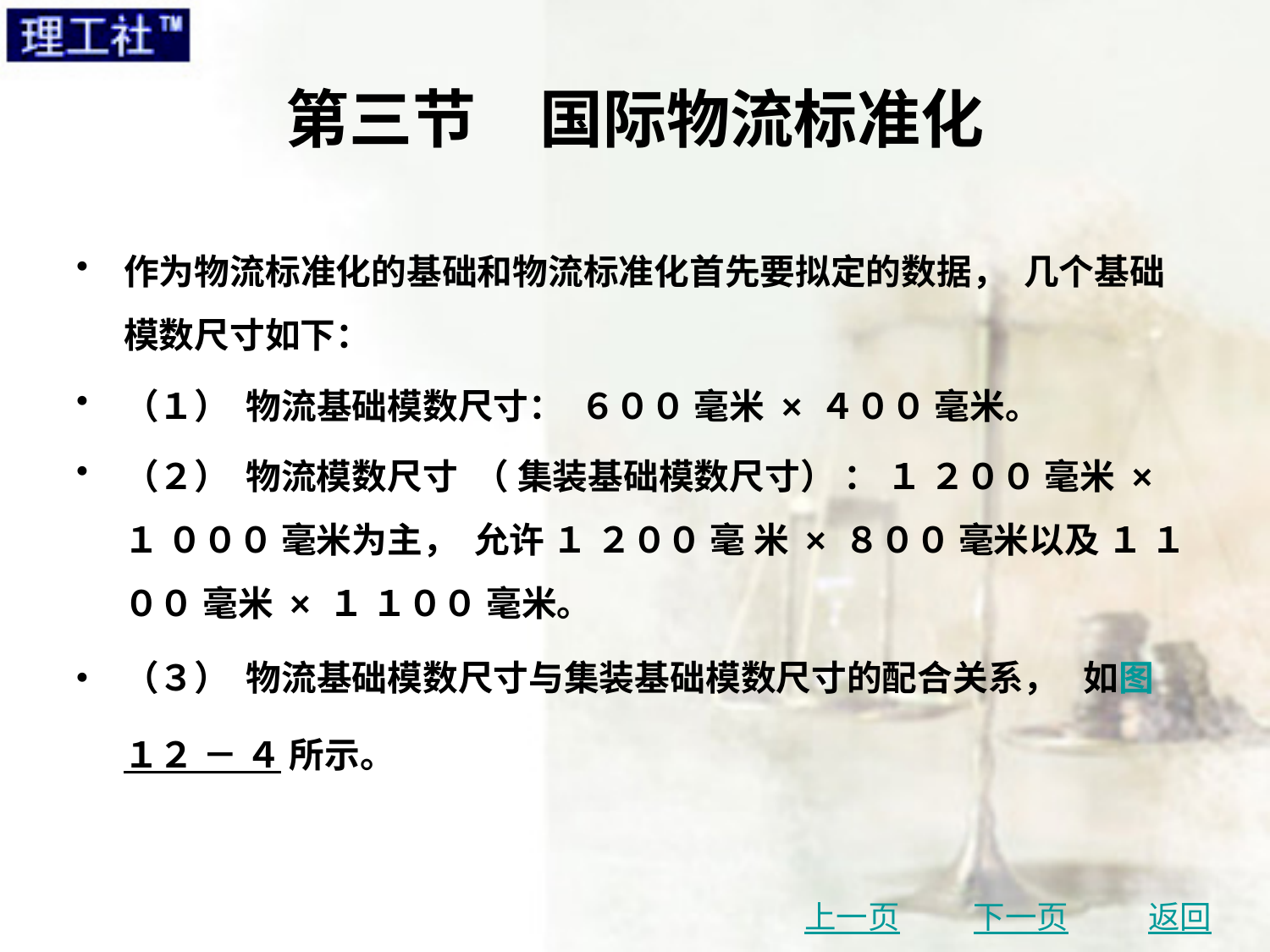

# 第三节　国际物流标准化
作为物流标准化的基础和物流标准化首先要拟定的数据，  几个基础模数尺寸如下：
（１）  物流基础模数尺寸：  ６００ 毫米 × ４００ 毫米。
（２）  物流模数尺寸  （ 集装基础模数尺寸） ： １ ２００ 毫米 × １ ０００ 毫米为主，  允许 １ ２００ 毫 米 × ８００ 毫米以及 １ １００ 毫米 × １ １００ 毫米。
（３）  物流基础模数尺寸与集装基础模数尺寸的配合关系，   如图 １２ － ４ 所示。

上一页
下一页
返回